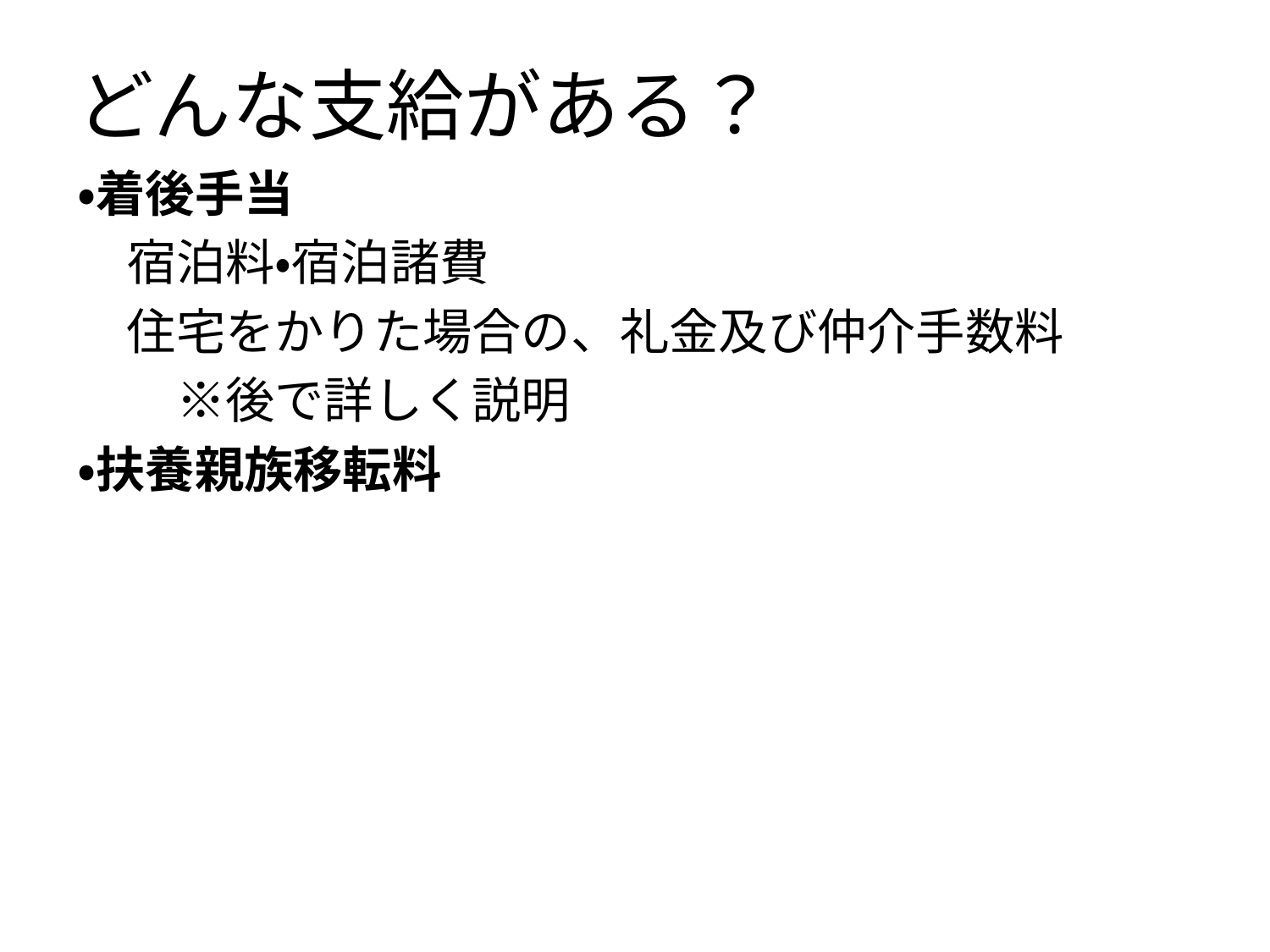

# どんな支給がある？
・着後手当
　宿泊料・宿泊諸費
　住宅をかりた場合の、礼金及び仲介手数料
　　※後で詳しく説明
・扶養親族移転料